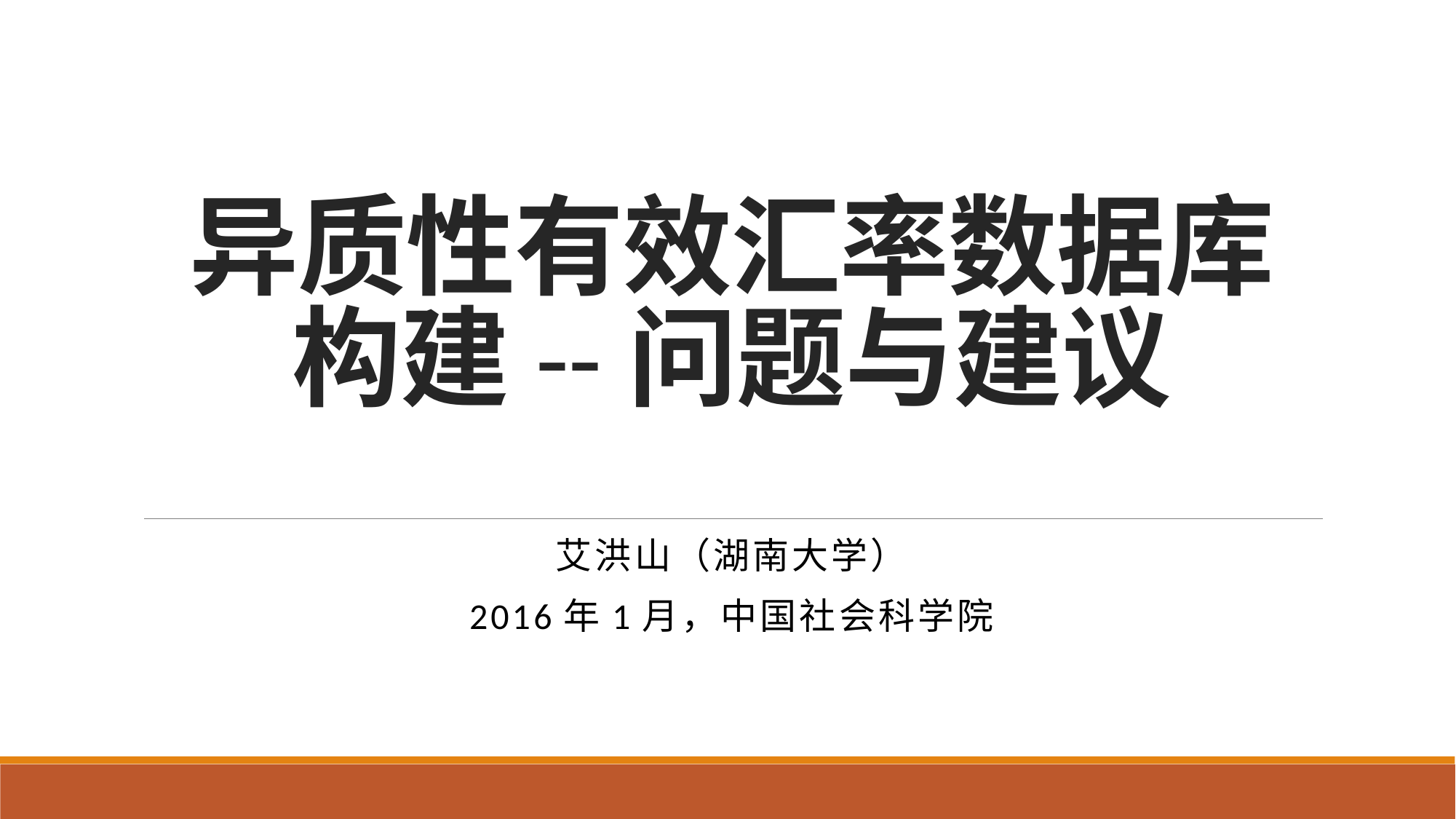

# 异质性有效汇率数据库构建--问题与建议
艾洪山（湖南大学）
2016年1月，中国社会科学院